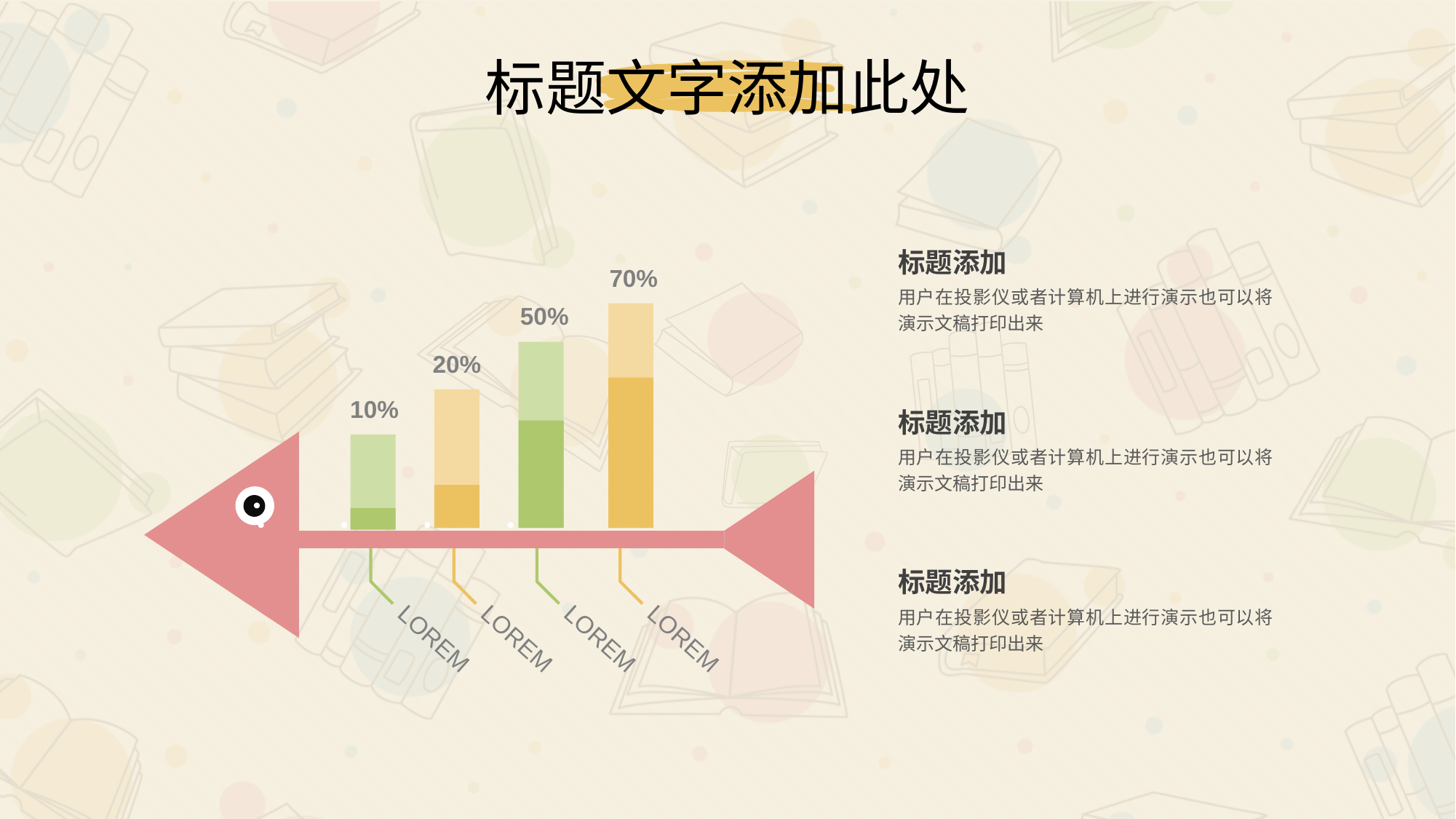

标题文字添加此处
70%
50%

20%

10%

LOREM
LOREM
LOREM
LOREM
标题添加
用户在投影仪或者计算机上进行演示也可以将演示文稿打印出来
标题添加
用户在投影仪或者计算机上进行演示也可以将演示文稿打印出来
标题添加
用户在投影仪或者计算机上进行演示也可以将演示文稿打印出来